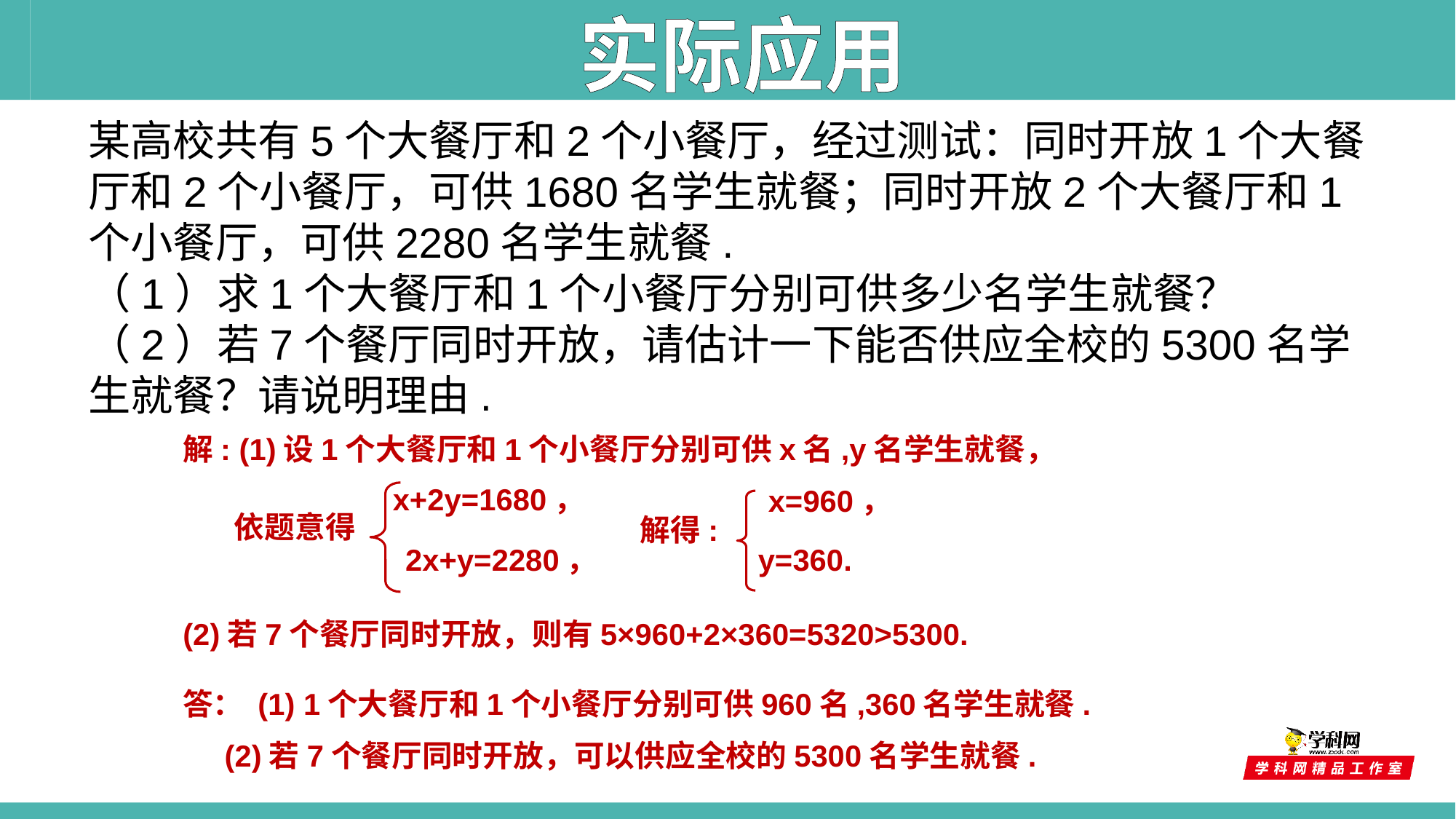

实际应用
某高校共有5个大餐厅和2个小餐厅，经过测试：同时开放1个大餐厅和2个小餐厅，可供1680名学生就餐；同时开放2个大餐厅和1个小餐厅，可供2280名学生就餐.
（1）求1个大餐厅和1个小餐厅分别可供多少名学生就餐？
（2）若7个餐厅同时开放，请估计一下能否供应全校的5300名学生就餐？请说明理由.
解: (1)设1个大餐厅和1个小餐厅分别可供x名,y名学生就餐，
x+2y=1680，
x=960，

依题意得

解得:
y=360.
2x+y=2280，
(2)若7个餐厅同时开放，则有5×960+2×360=5320>5300.
答： (1) 1个大餐厅和1个小餐厅分别可供960名,360名学生就餐.
     (2)若7个餐厅同时开放，可以供应全校的5300名学生就餐.